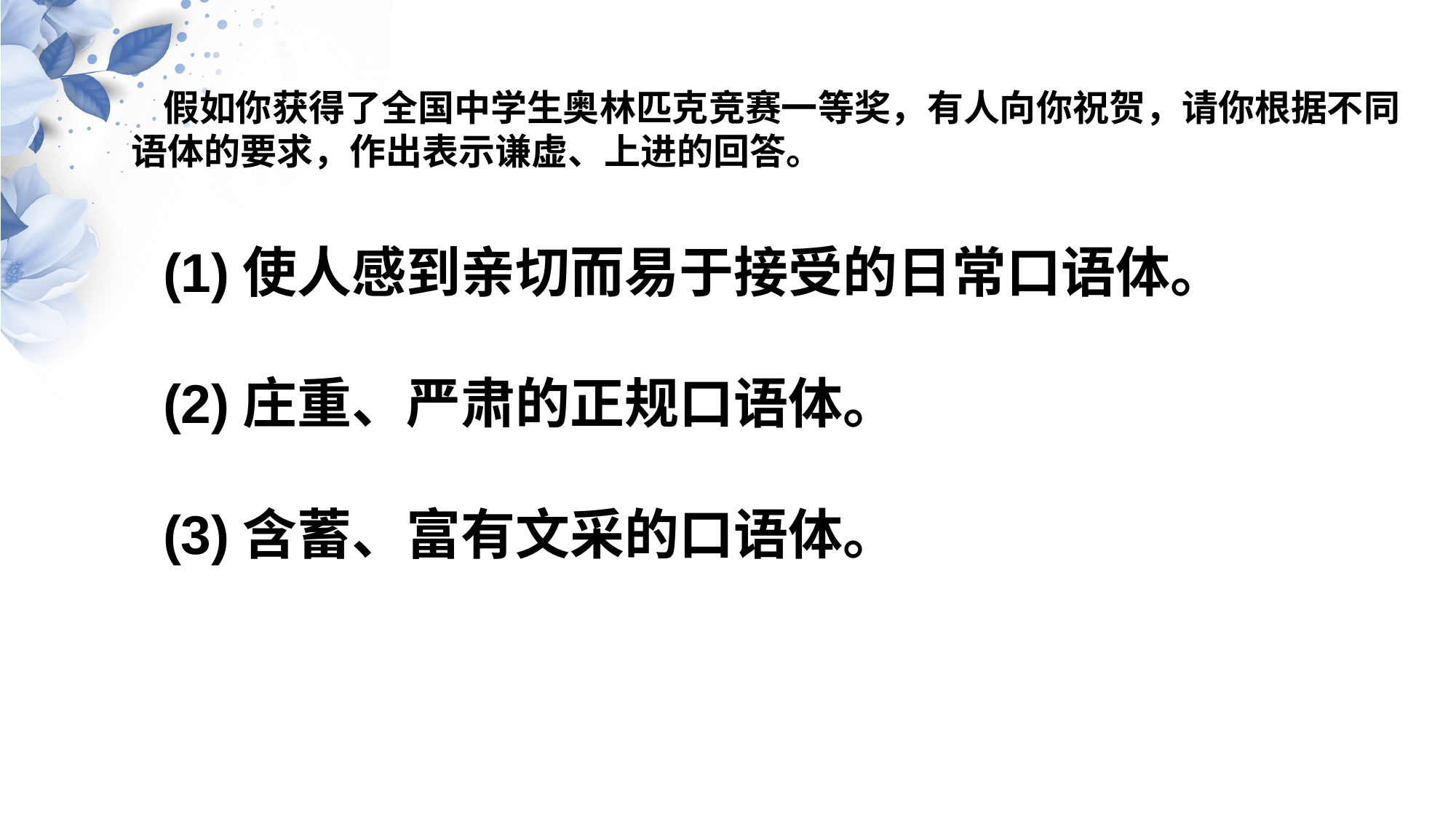

假如你获得了全国中学生奥林匹克竞赛一等奖，有人向你祝贺，请你根据不同语体的要求，作出表示谦虚、上进的回答。

(1)使人感到亲切而易于接受的日常口语体。

(2)庄重、严肃的正规口语体。

(3)含蓄、富有文采的口语体。